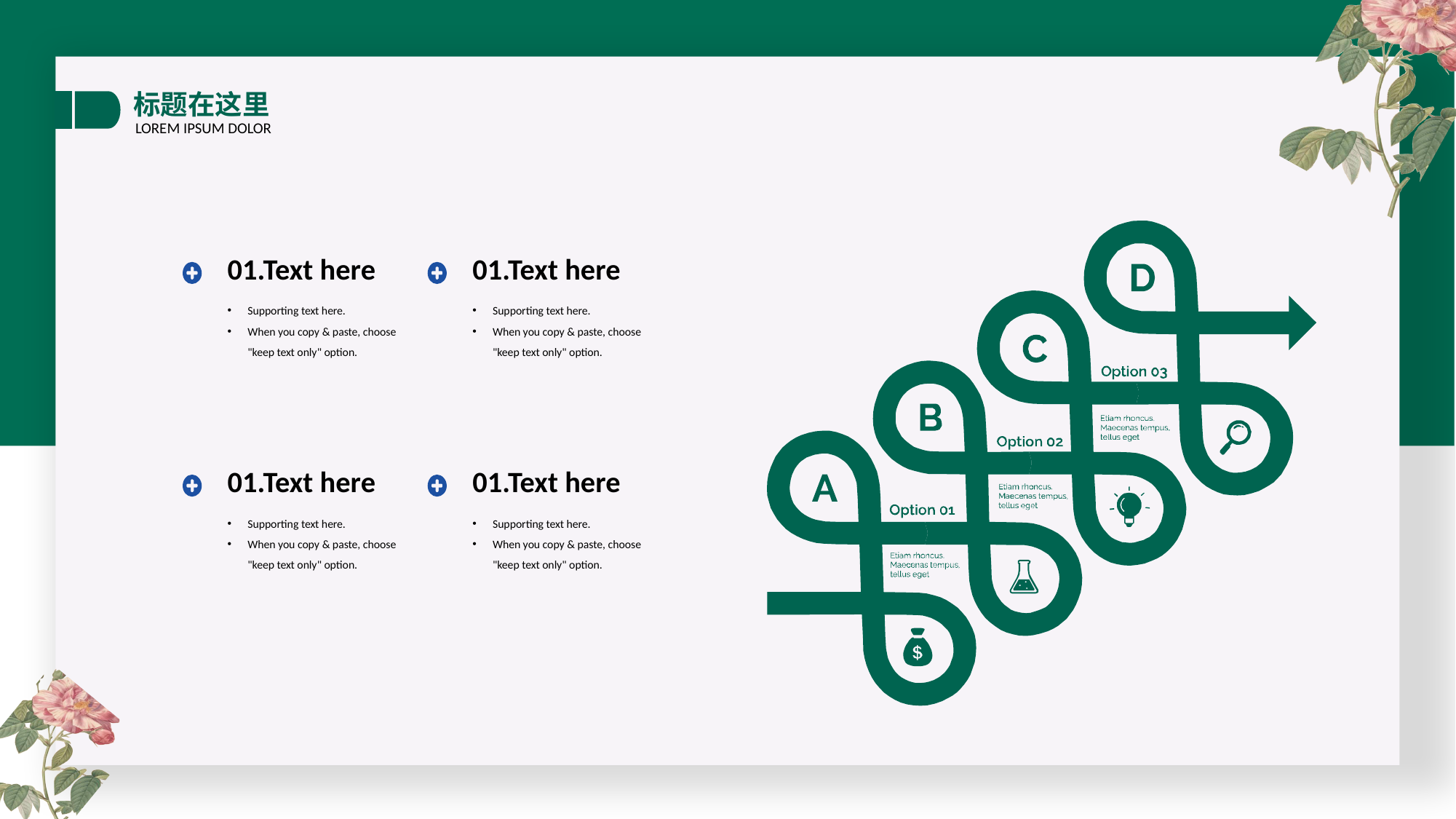

标题在这里

LOREM IPSUM DOLOR

01.Text here
01.Text here

Supporting text here.
When you copy & paste, choose "keep text only" option.
Supporting text here.
When you copy & paste, choose "keep text only" option.
01.Text here
01.Text here

Supporting text here.
When you copy & paste, choose "keep text only" option.
Supporting text here.
When you copy & paste, choose "keep text only" option.